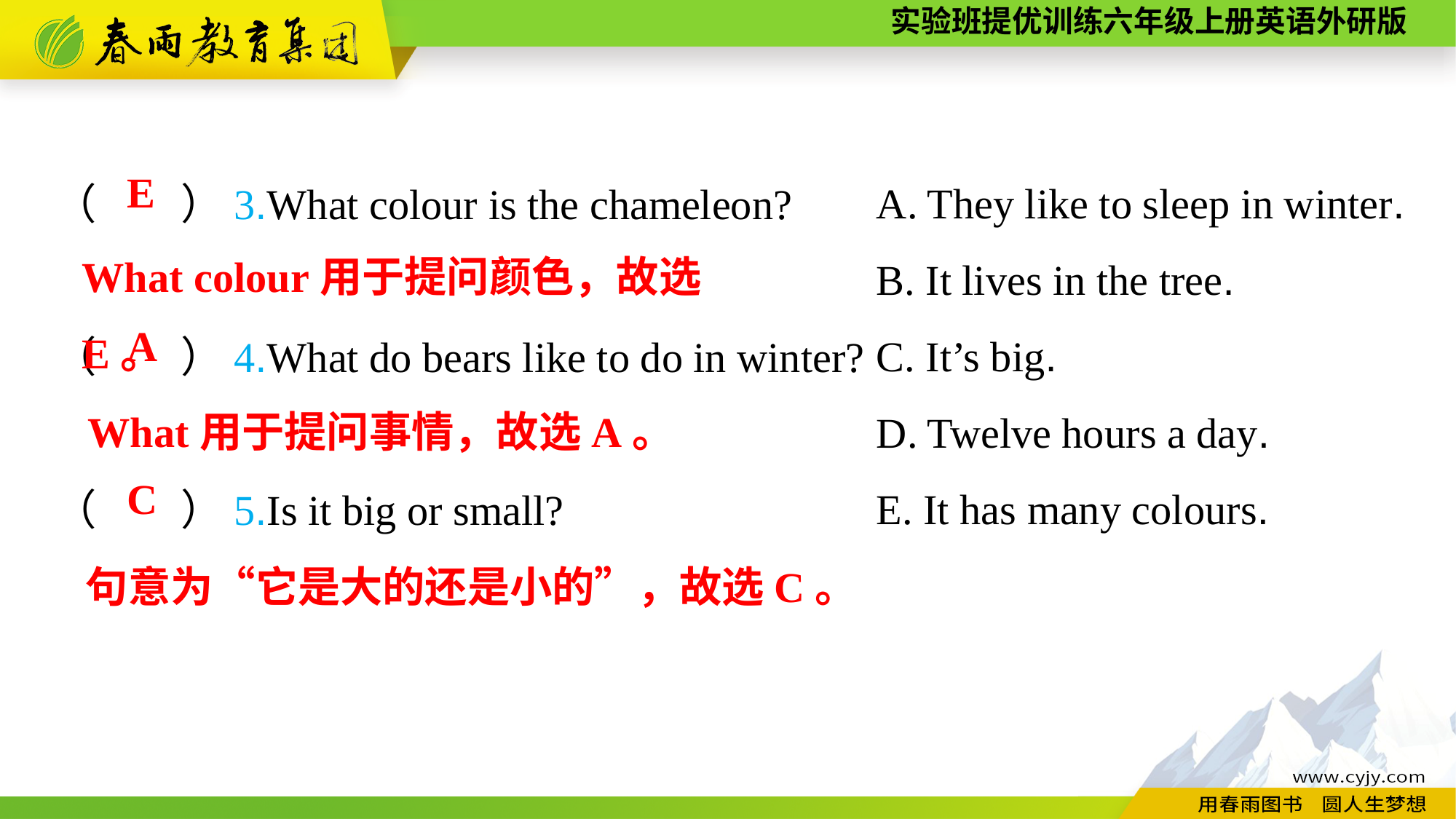

A. They like to sleep in winter.
B. It lives in the tree.
C. It’s big.
D. Twelve hours a day.
E. It has many colours.
（　　）3.What colour is the chameleon?

（　　）4.What do bears like to do in winter?

（　　）5.Is it big or small?
E
What colour用于提问颜色，故选E。
A
What用于提问事情，故选A。
C
句意为“它是大的还是小的”，故选C。